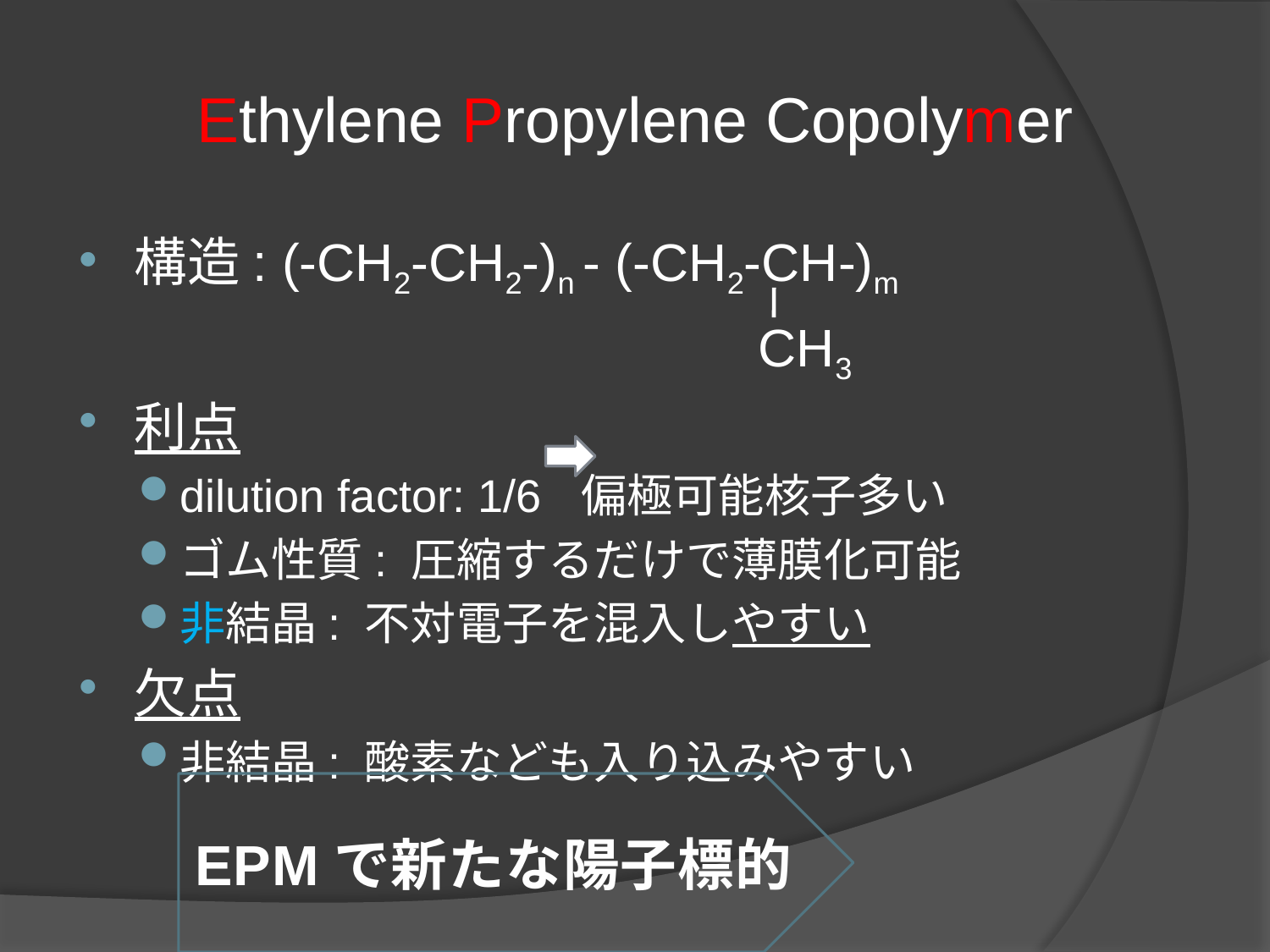

# Ethylene Propylene Copolymer
構造: (-CH2-CH2-)n - (-CH2-CH-)m

利点
dilution factor: 1/6 	 偏極可能核子多い
ゴム性質: 圧縮するだけで薄膜化可能
非結晶: 不対電子を混入しやすい
欠点
非結晶: 酸素なども入り込みやすい
CH3

EPMで新たな陽子標的